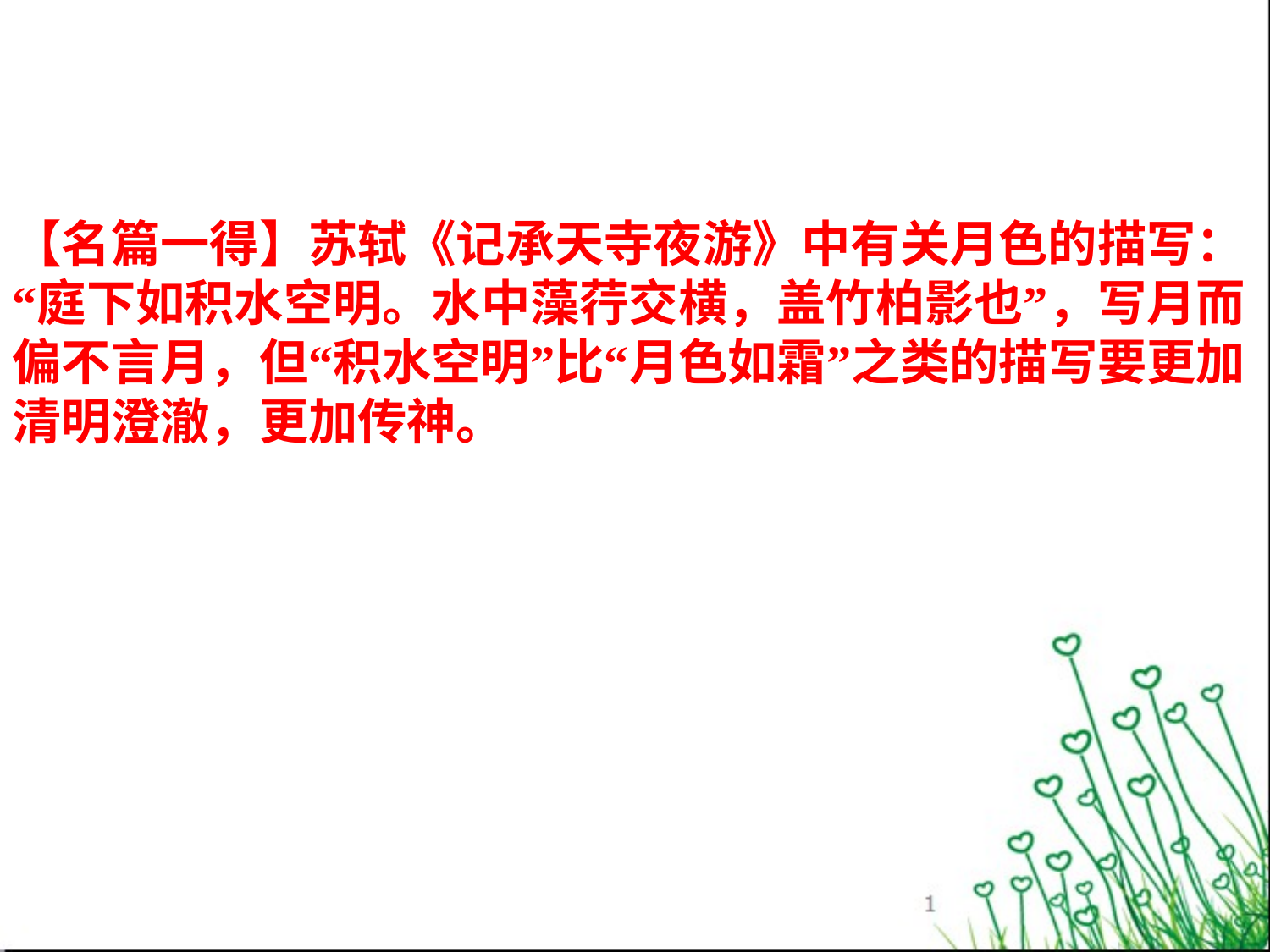

【名篇一得】苏轼《记承天寺夜游》中有关月色的描写：“庭下如积水空明。水中藻荇交横，盖竹柏影也”，写月而偏不言月，但“积水空明”比“月色如霜”之类的描写要更加清明澄澈，更加传神。